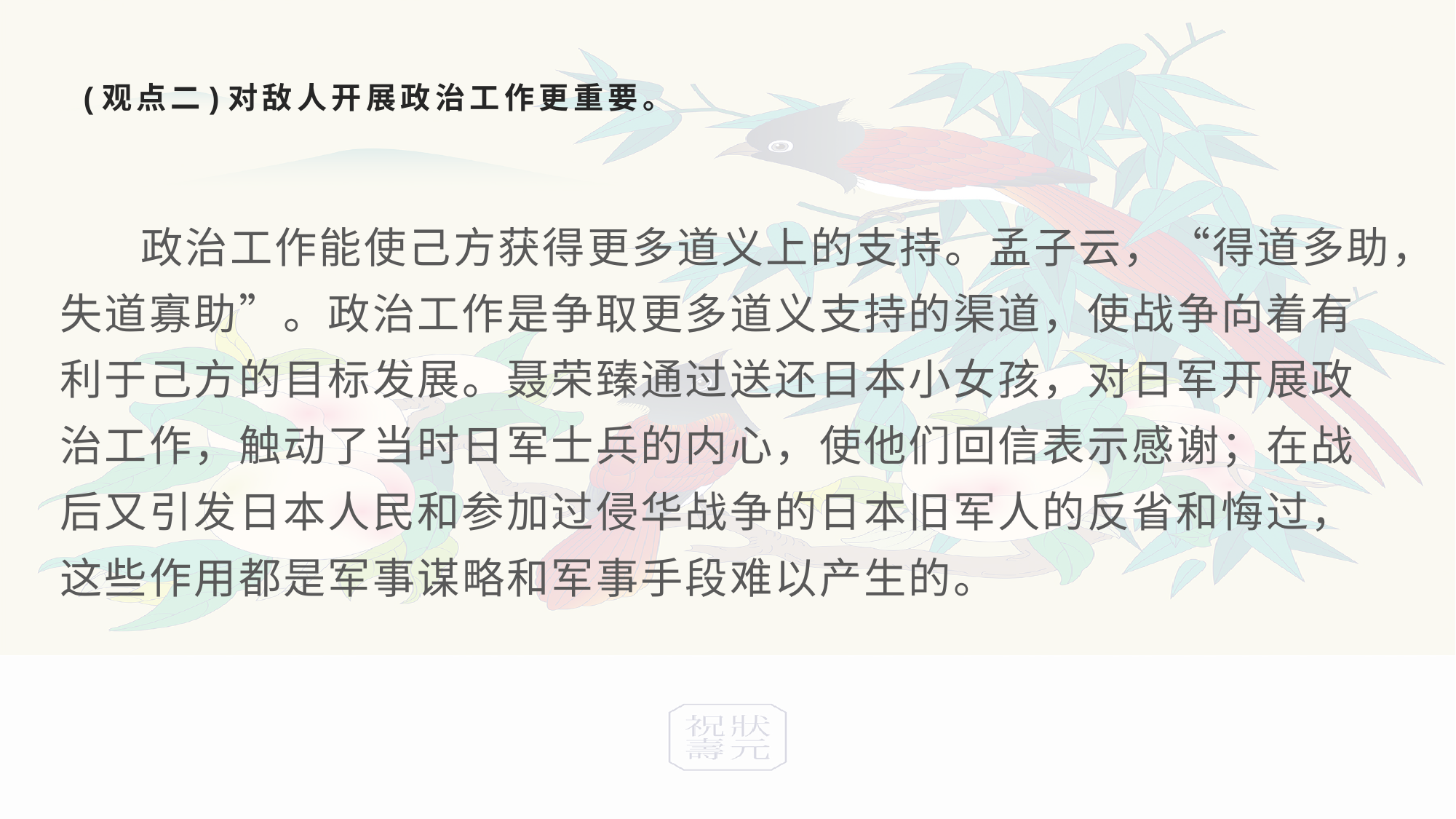

# (观点二)对敌人开展政治工作更重要。
      政治工作能使己方获得更多道义上的支持。孟子云，“得道多助，失道寡助”。政治工作是争取更多道义支持的渠道，使战争向着有利于己方的目标发展。聂荣臻通过送还日本小女孩，对日军开展政治工作，触动了当时日军士兵的内心，使他们回信表示感谢；在战后又引发日本人民和参加过侵华战争的日本旧军人的反省和悔过，这些作用都是军事谋略和军事手段难以产生的。